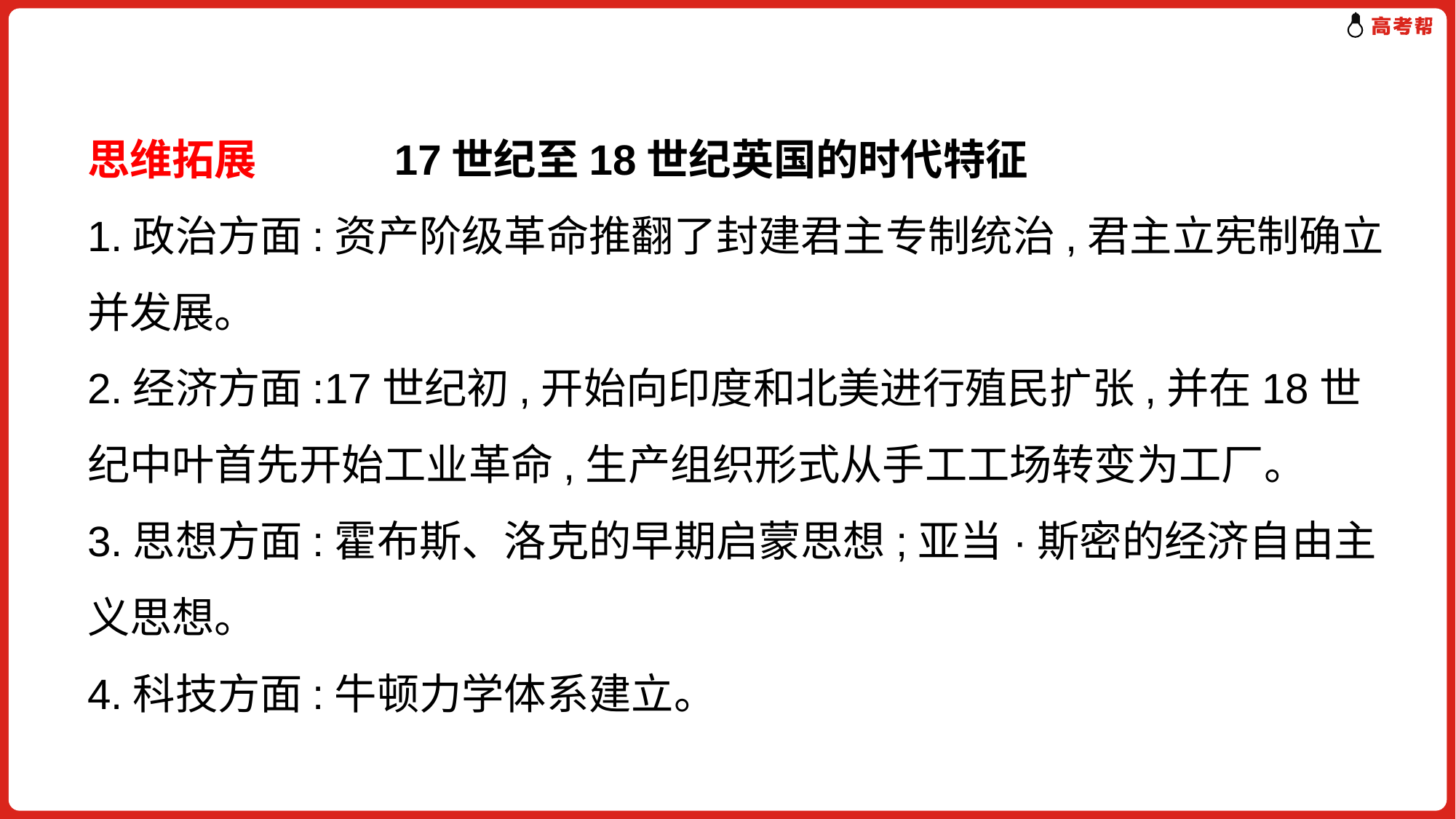

思维拓展　　　17世纪至18世纪英国的时代特征
1.政治方面:资产阶级革命推翻了封建君主专制统治,君主立宪制确立并发展。
2.经济方面:17世纪初,开始向印度和北美进行殖民扩张,并在18世纪中叶首先开始工业革命,生产组织形式从手工工场转变为工厂。
3.思想方面:霍布斯、洛克的早期启蒙思想;亚当·斯密的经济自由主义思想。
4.科技方面:牛顿力学体系建立。